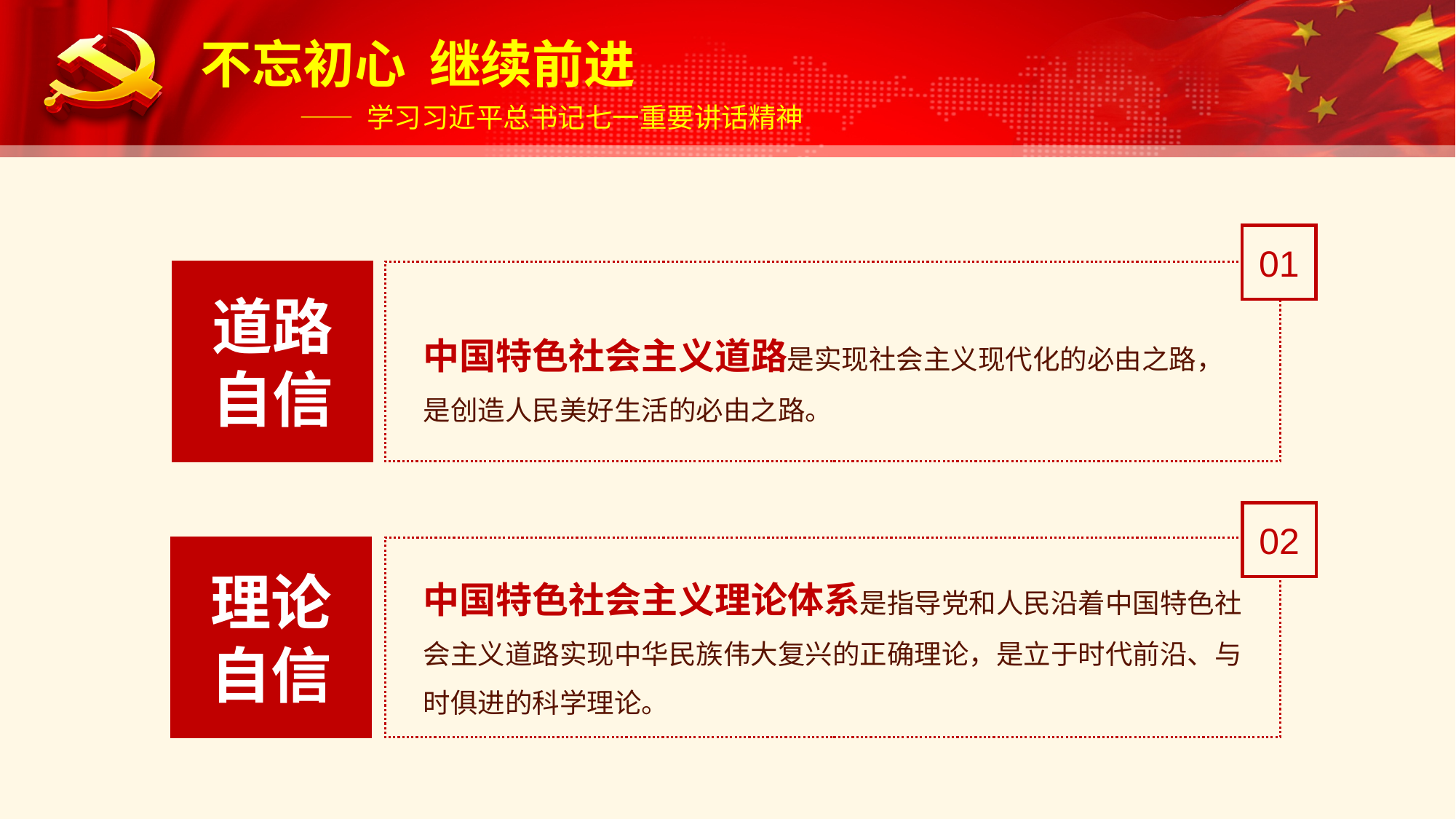

01
道路
自信

中国特色社会主义道路是实现社会主义现代化的必由之路，是创造人民美好生活的必由之路。
02
理论
自信

中国特色社会主义理论体系是指导党和人民沿着中国特色社会主义道路实现中华民族伟大复兴的正确理论，是立于时代前沿、与时俱进的科学理论。